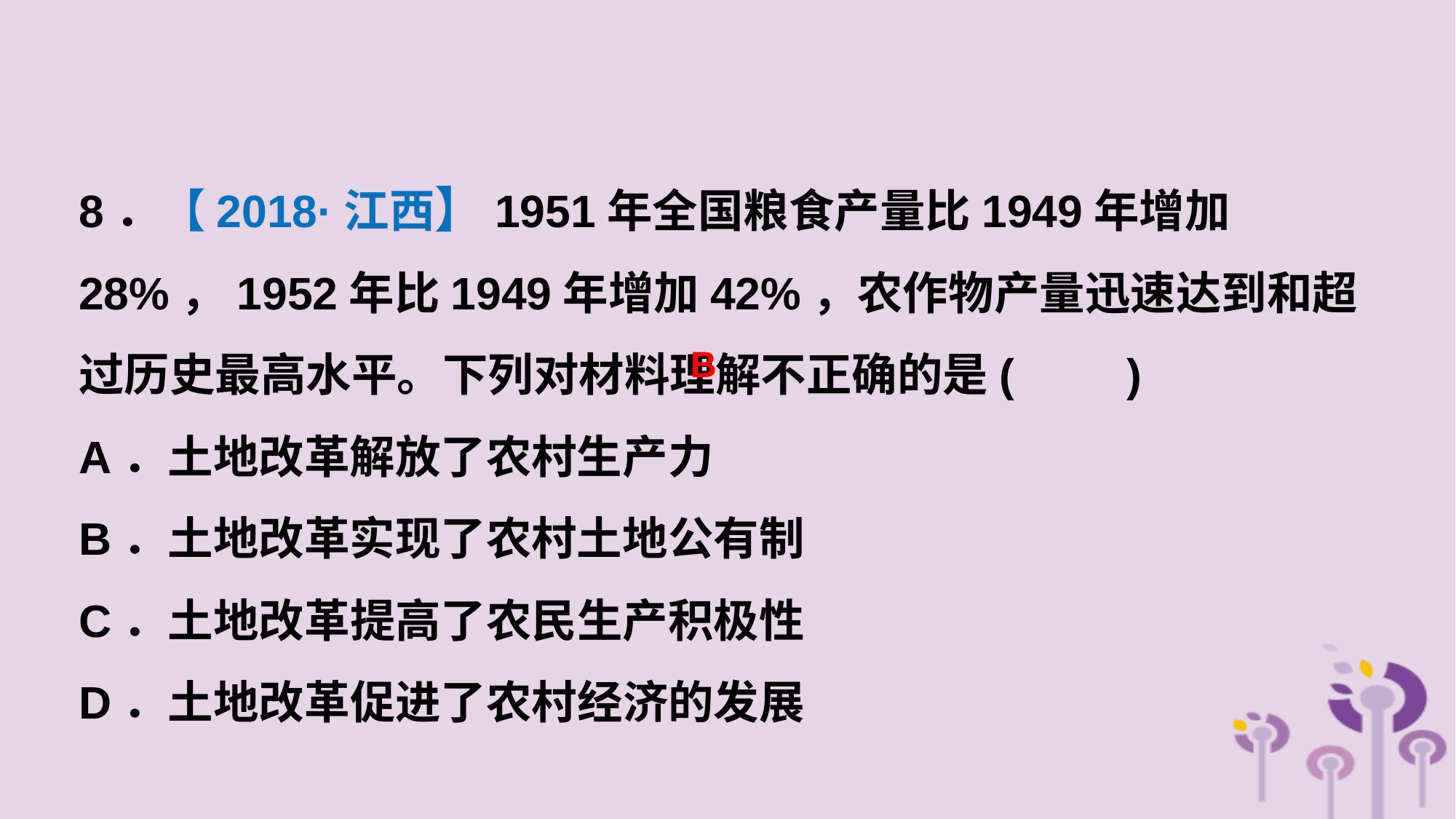

8．【2018·江西】1951年全国粮食产量比1949年增加28%，1952年比1949年增加42%，农作物产量迅速达到和超过历史最高水平。下列对材料理解不正确的是(　　)
A．土地改革解放了农村生产力
B．土地改革实现了农村土地公有制
C．土地改革提高了农民生产积极性
D．土地改革促进了农村经济的发展
B